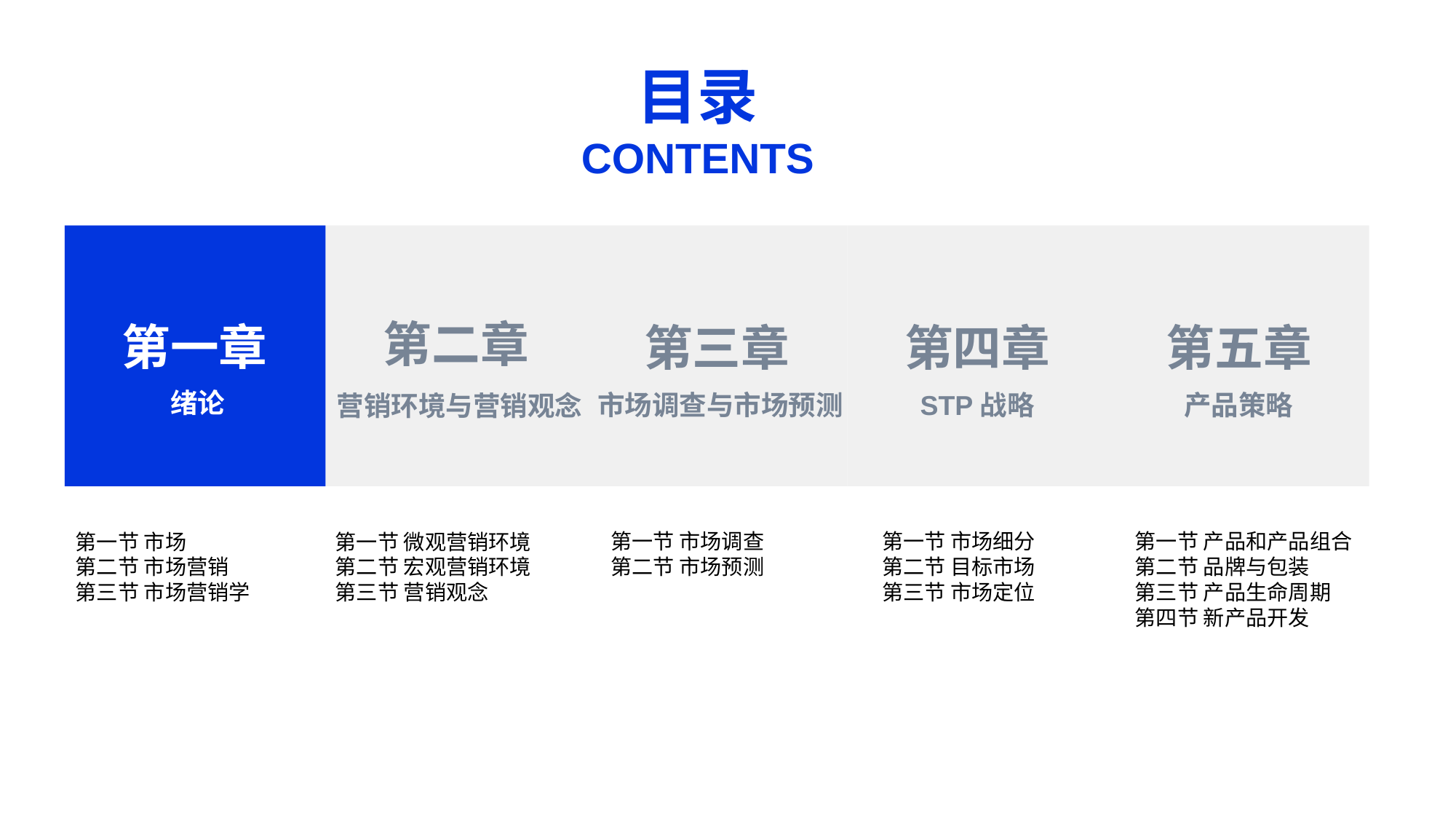

目录
CONTENTS

第二章
第一章
第三章
第四章
STP战略
第五章
产品策略
绪论
市场调查与市场预测
营销环境与营销观念
第一节 市场调查
第二节 市场预测
第一节 产品和产品组合
第二节 品牌与包装
第三节 产品生命周期
第四节 新产品开发
第一节 市场细分
第二节 目标市场
第三节 市场定位
第一节 市场
第二节 市场营销
第三节 市场营销学
第一节 微观营销环境
第二节 宏观营销环境
第三节 营销观念